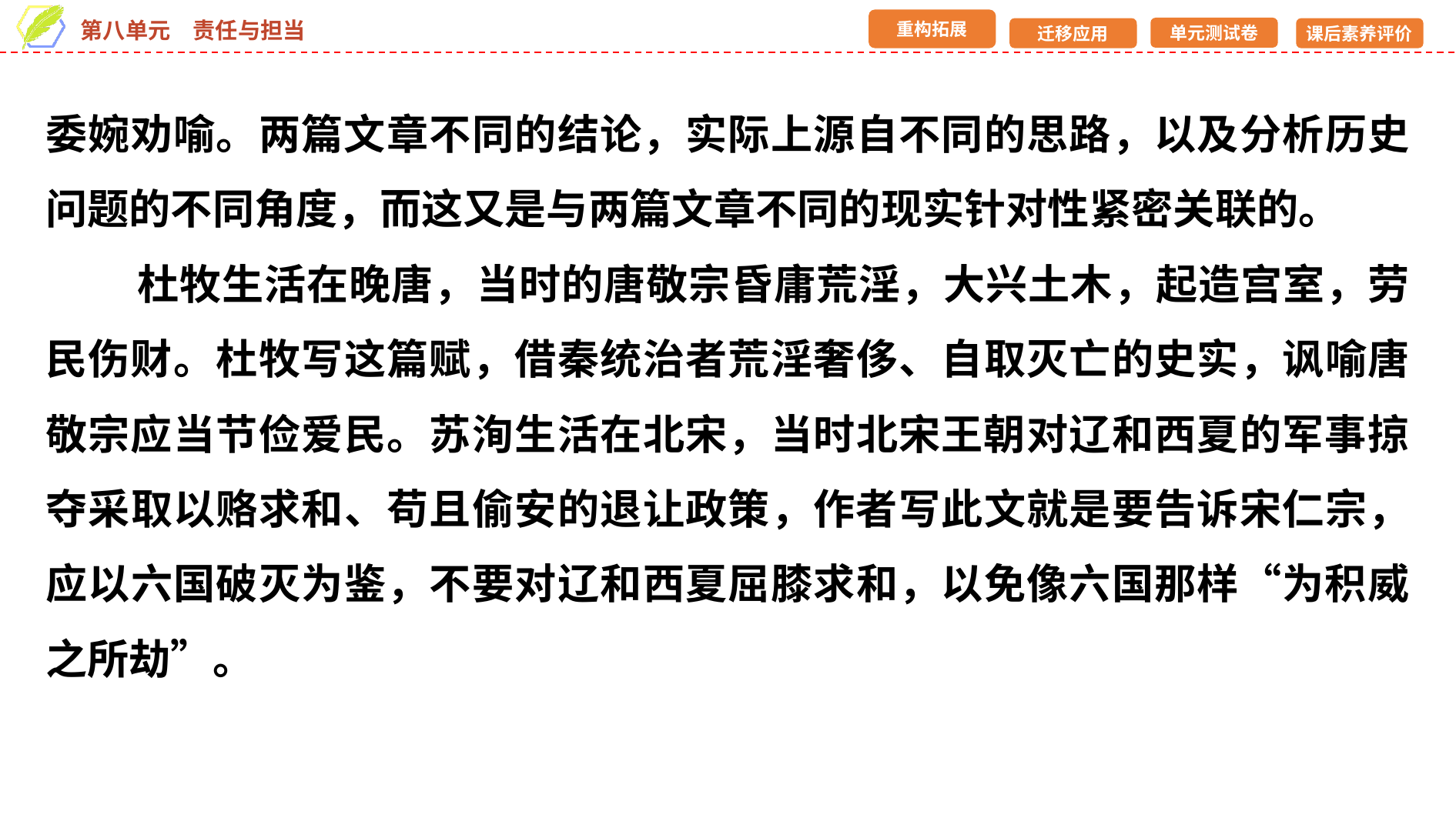

委婉劝喻。两篇文章不同的结论，实际上源自不同的思路，以及分析历史问题的不同角度，而这又是与两篇文章不同的现实针对性紧密关联的。
        杜牧生活在晚唐，当时的唐敬宗昏庸荒淫，大兴土木，起造宫室，劳民伤财。杜牧写这篇赋，借秦统治者荒淫奢侈、自取灭亡的史实，讽喻唐敬宗应当节俭爱民。苏洵生活在北宋，当时北宋王朝对辽和西夏的军事掠夺采取以赂求和、苟且偷安的退让政策，作者写此文就是要告诉宋仁宗，应以六国破灭为鉴，不要对辽和西夏屈膝求和，以免像六国那样“为积威之所劫”。